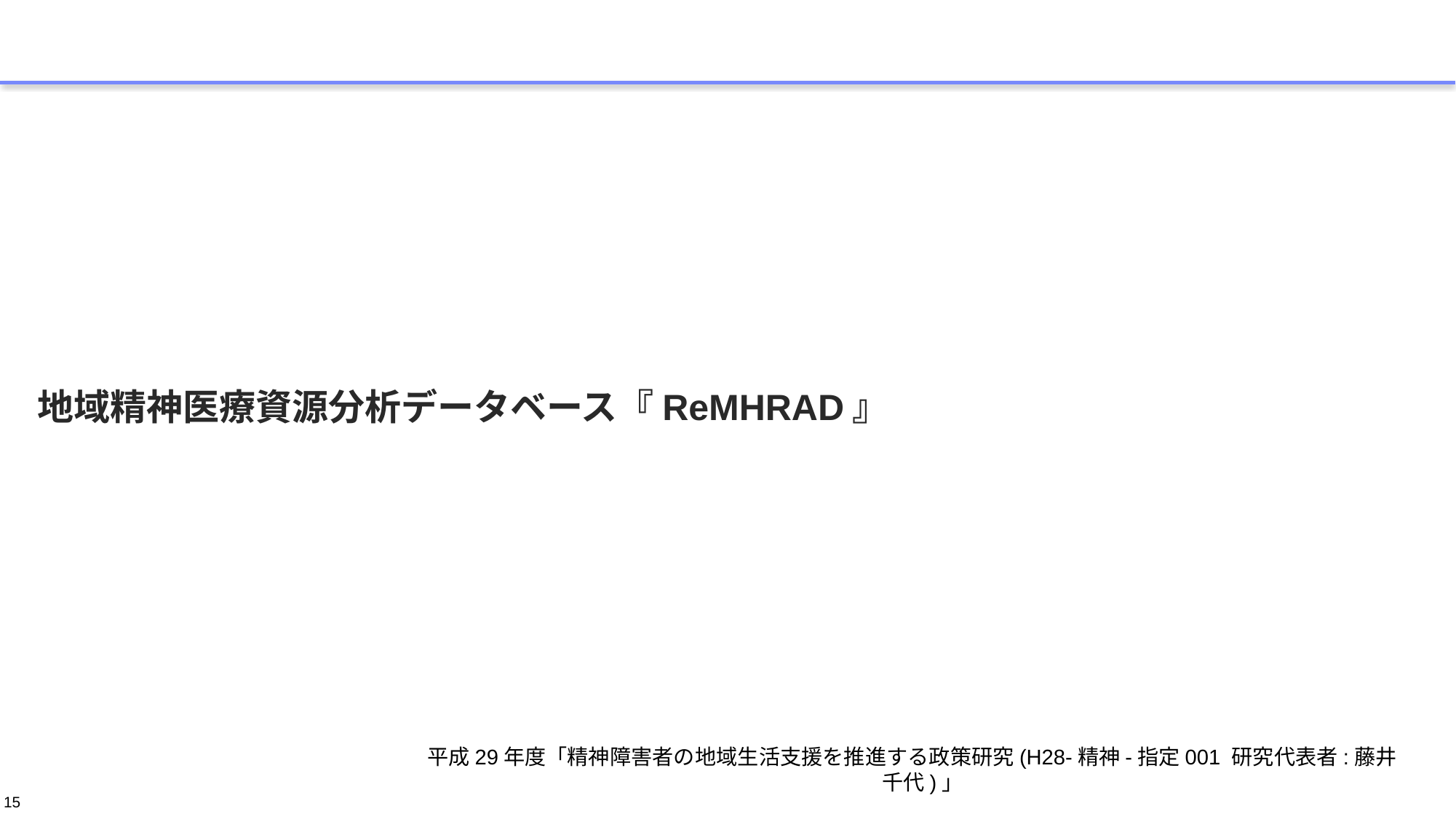

# 地域精神医療資源分析データベース『ReMHRAD』
平成29年度「精神障害者の地域生活支援を推進する政策研究(H28-精神-指定001 研究代表者:藤井　千代)」